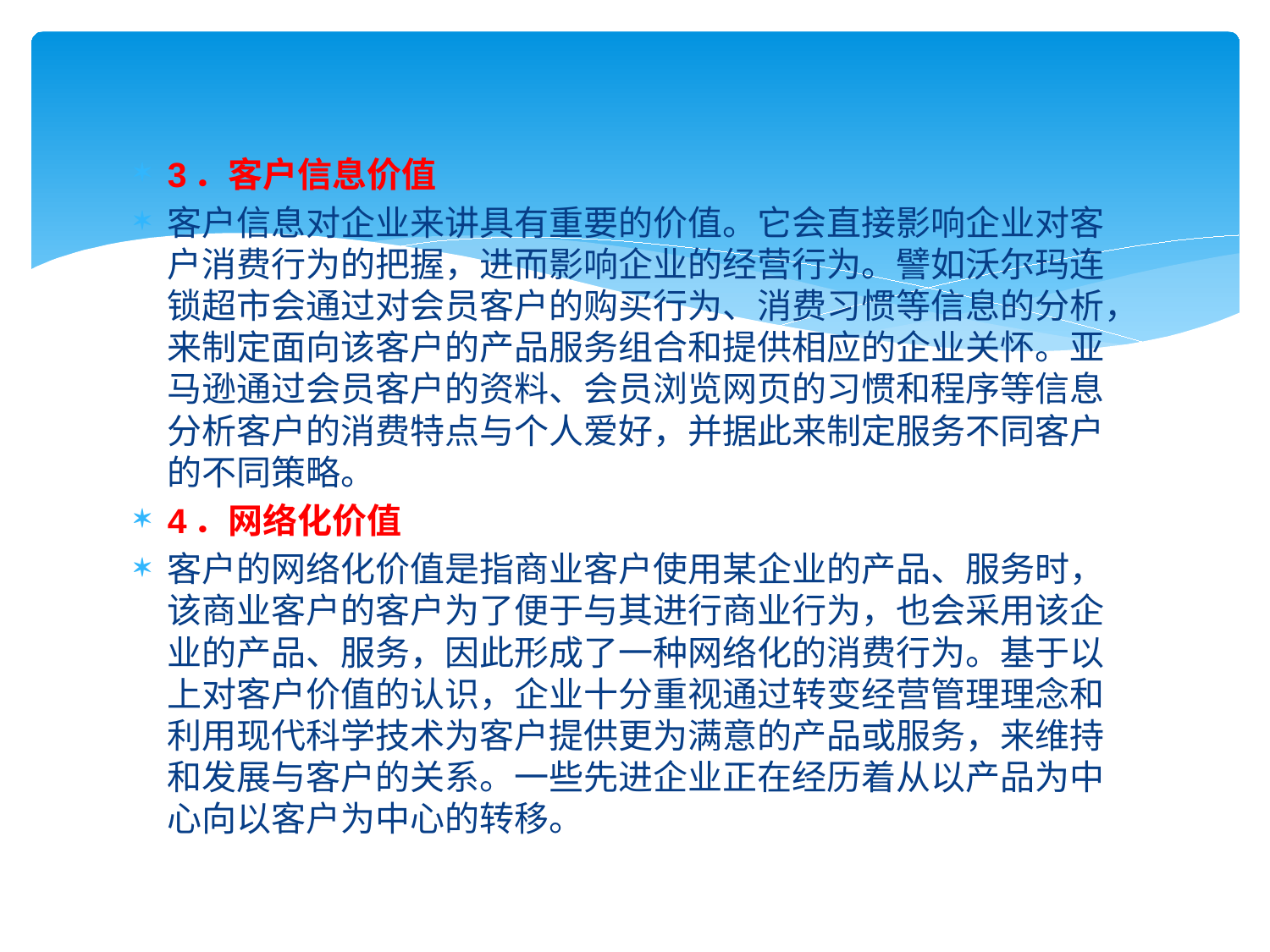

3．客户信息价值
客户信息对企业来讲具有重要的价值。它会直接影响企业对客户消费行为的把握，进而影响企业的经营行为。譬如沃尔玛连锁超市会通过对会员客户的购买行为、消费习惯等信息的分析，来制定面向该客户的产品服务组合和提供相应的企业关怀。亚马逊通过会员客户的资料、会员浏览网页的习惯和程序等信息分析客户的消费特点与个人爱好，并据此来制定服务不同客户的不同策略。
4．网络化价值
客户的网络化价值是指商业客户使用某企业的产品、服务时，该商业客户的客户为了便于与其进行商业行为，也会采用该企业的产品、服务，因此形成了一种网络化的消费行为。基于以上对客户价值的认识，企业十分重视通过转变经营管理理念和利用现代科学技术为客户提供更为满意的产品或服务，来维持和发展与客户的关系。一些先进企业正在经历着从以产品为中心向以客户为中心的转移。